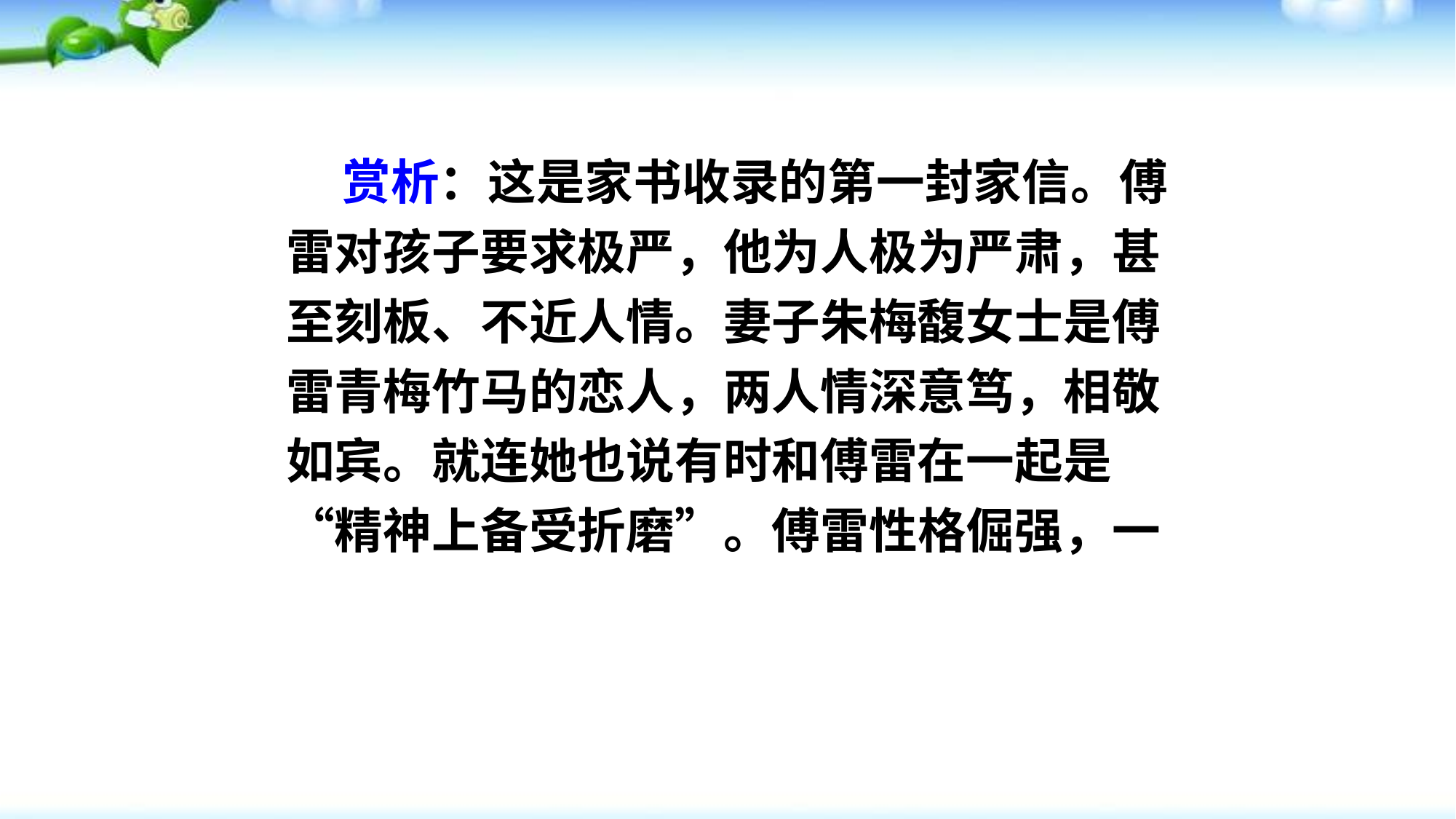

赏析：这是家书收录的第一封家信。傅雷对孩子要求极严，他为人极为严肃，甚至刻板、不近人情。妻子朱梅馥女士是傅雷青梅竹马的恋人，两人情深意笃，相敬如宾。就连她也说有时和傅雷在一起是“精神上备受折磨”。傅雷性格倔强，一
状元成才路
状元成才路
状元成才路
状元成才路
状元成才路
状元成才路
状元成才路
状元成才路
状元成才路
状元成才路
状元成才路
状元成才路
状元成才路
状元成才路
状元成才路
状元成才路
状元成才路
状元成才路
状元成才路
状元成才路
状元成才路
状元成才路
状元成才路
状元成才路
状元成才路
状元成才路
状元成才路
状元成才路
状元成才路
状元成才路
状元成才路
状元成才路
状元成才路
状元成才路
状元成才路
状元成才路
状元成才路
状元成才路
状元成才路
状元成才路
状元成才路
状元成才路
状元成才路
状元成才路
状元成才路
状元成才路
状元成才路
状元成才路
状元成才路
状元成才路
状元成才路
状元成才路
状元成才路
状元成才路
状元成才路
状元成才路
状元成才路
状元成才路
状元成才路
状元成才路
状元成才路
状元成才路
状元成才路
状元成才路
状元成才路
状元成才路
状元成才路
状元成才路
状元成才路
状元成才路
状元成才路
状元成才路
状元成才路
状元成才路
状元成才路
状元成才路
状元成才路
状元成才路
状元成才路
状元成才路
状元成才路
状元成才路
状元成才路
状元成才路
状元成才路
状元成才路
状元成才路
状元成才路
状元成才路
状元成才路
状元成才路
状元成才路
状元成才路
状元成才路
状元成才路
状元成才路
状元成才路
状元成才路
状元成才路
状元成才路